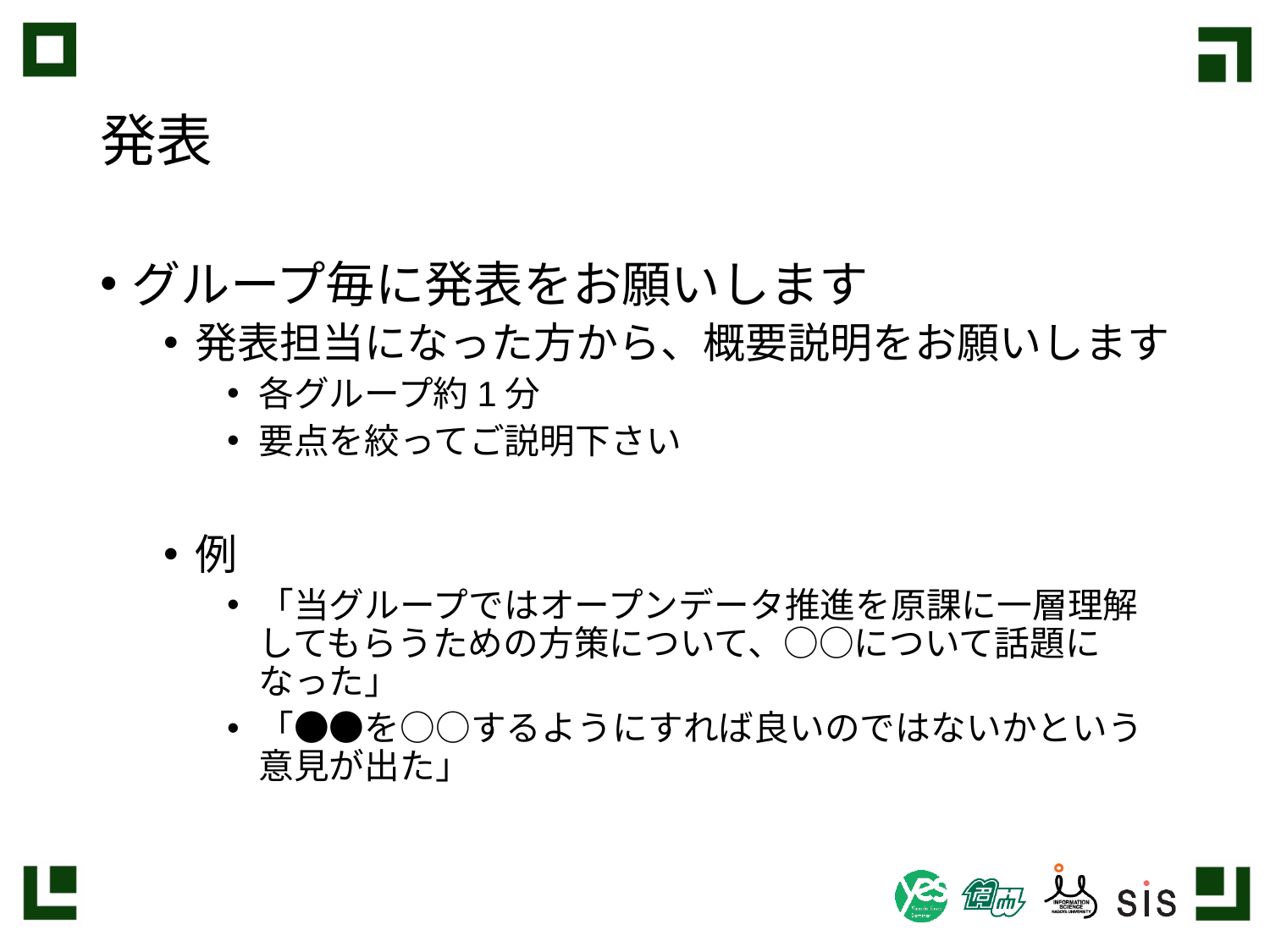

# 発表
グループ毎に発表をお願いします
発表担当になった方から、概要説明をお願いします
各グループ約1分
要点を絞ってご説明下さい

例
「当グループではオープンデータ推進を原課に一層理解してもらうための方策について、○○について話題になった」
「●●を○○するようにすれば良いのではないかという意見が出た」